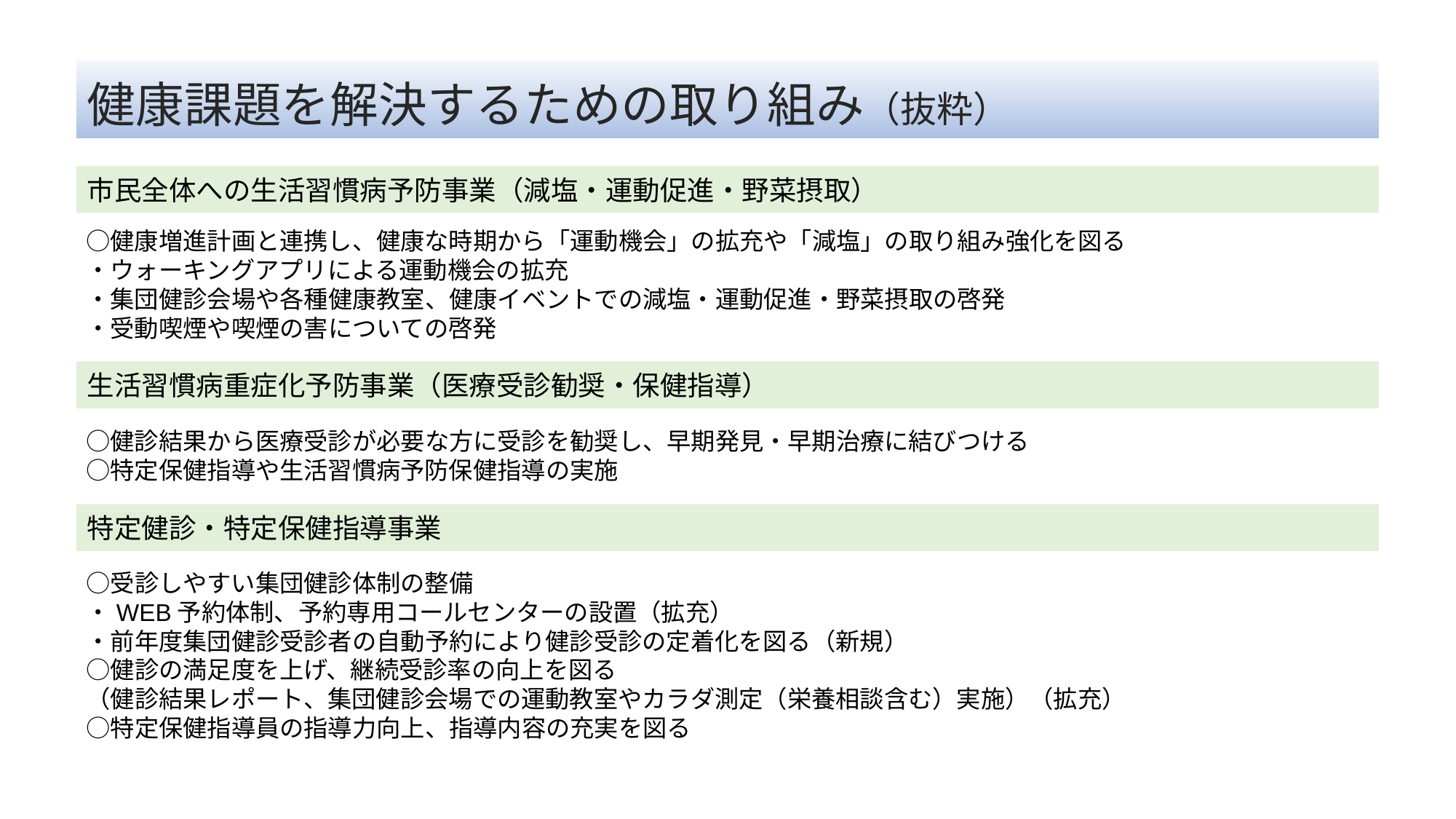

健康課題を解決するための取り組み（抜粋）
市民全体への生活習慣病予防事業（減塩・運動促進・野菜摂取）
　○健康増進計画と連携し、健康な時期から「運動機会」の拡充や「減塩」の取り組み強化を図る
　・ウォーキングアプリによる運動機会の拡充
　・集団健診会場や各種健康教室、健康イベントでの減塩・運動促進・野菜摂取の啓発
　・受動喫煙や喫煙の害についての啓発
生活習慣病重症化予防事業（医療受診勧奨・保健指導）
　○健診結果から医療受診が必要な方に受診を勧奨し、早期発見・早期治療に結びつける
　○特定保健指導や生活習慣病予防保健指導の実施
特定健診・特定保健指導事業
　○受診しやすい集団健診体制の整備
　・WEB予約体制、予約専用コールセンターの設置（拡充）
　・前年度集団健診受診者の自動予約により健診受診の定着化を図る（新規）
　○健診の満足度を上げ、継続受診率の向上を図る
　（健診結果レポート、集団健診会場での運動教室やカラダ測定（栄養相談含む）実施）（拡充）
　○特定保健指導員の指導力向上、指導内容の充実を図る